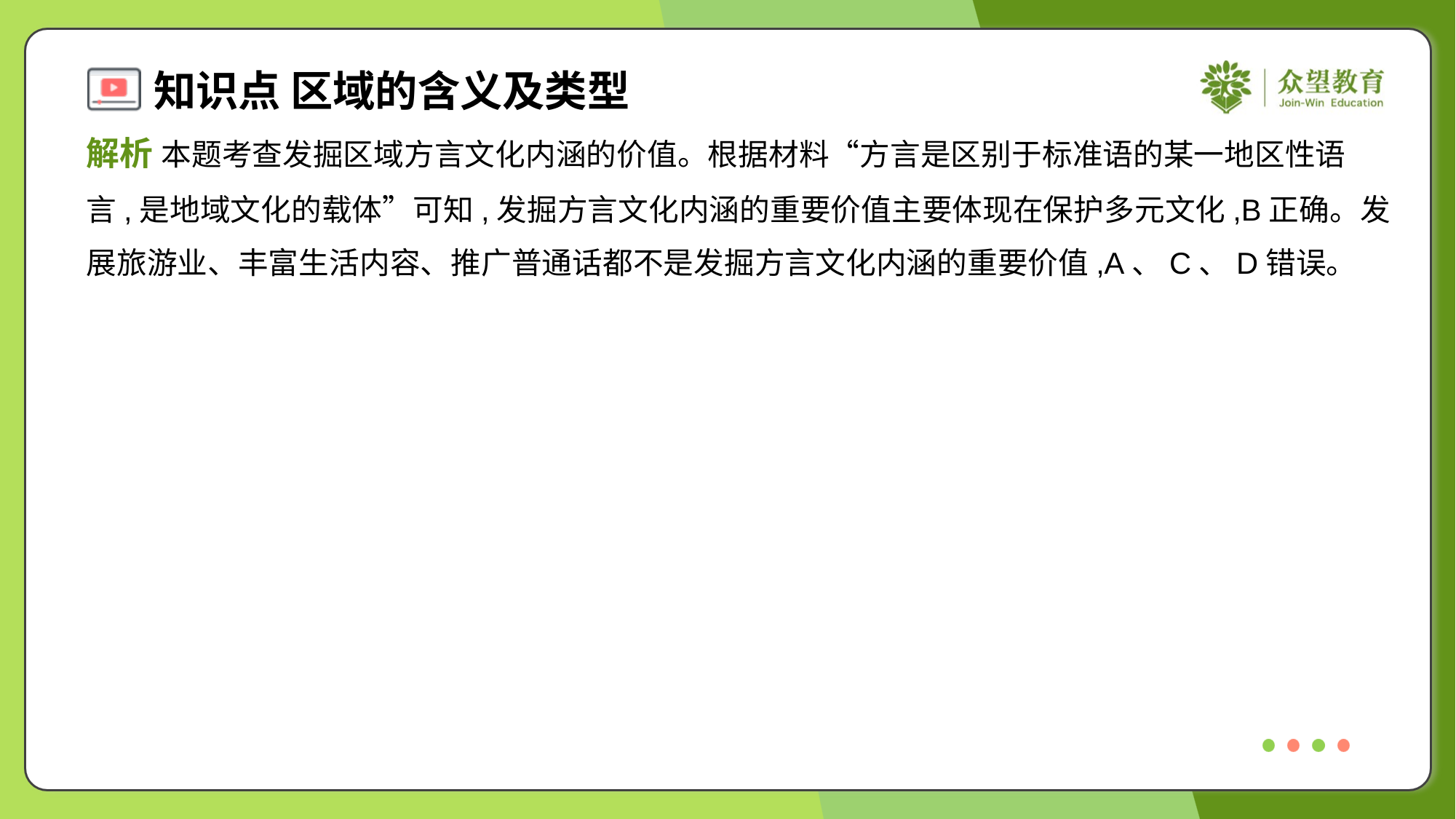

解析 本题考查发掘区域方言文化内涵的价值。根据材料“方言是区别于标准语的某一地区性语
言,是地域文化的载体”可知,发掘方言文化内涵的重要价值主要体现在保护多元文化,B正确。发
展旅游业、丰富生活内容、推广普通话都不是发掘方言文化内涵的重要价值,A、C、D错误。